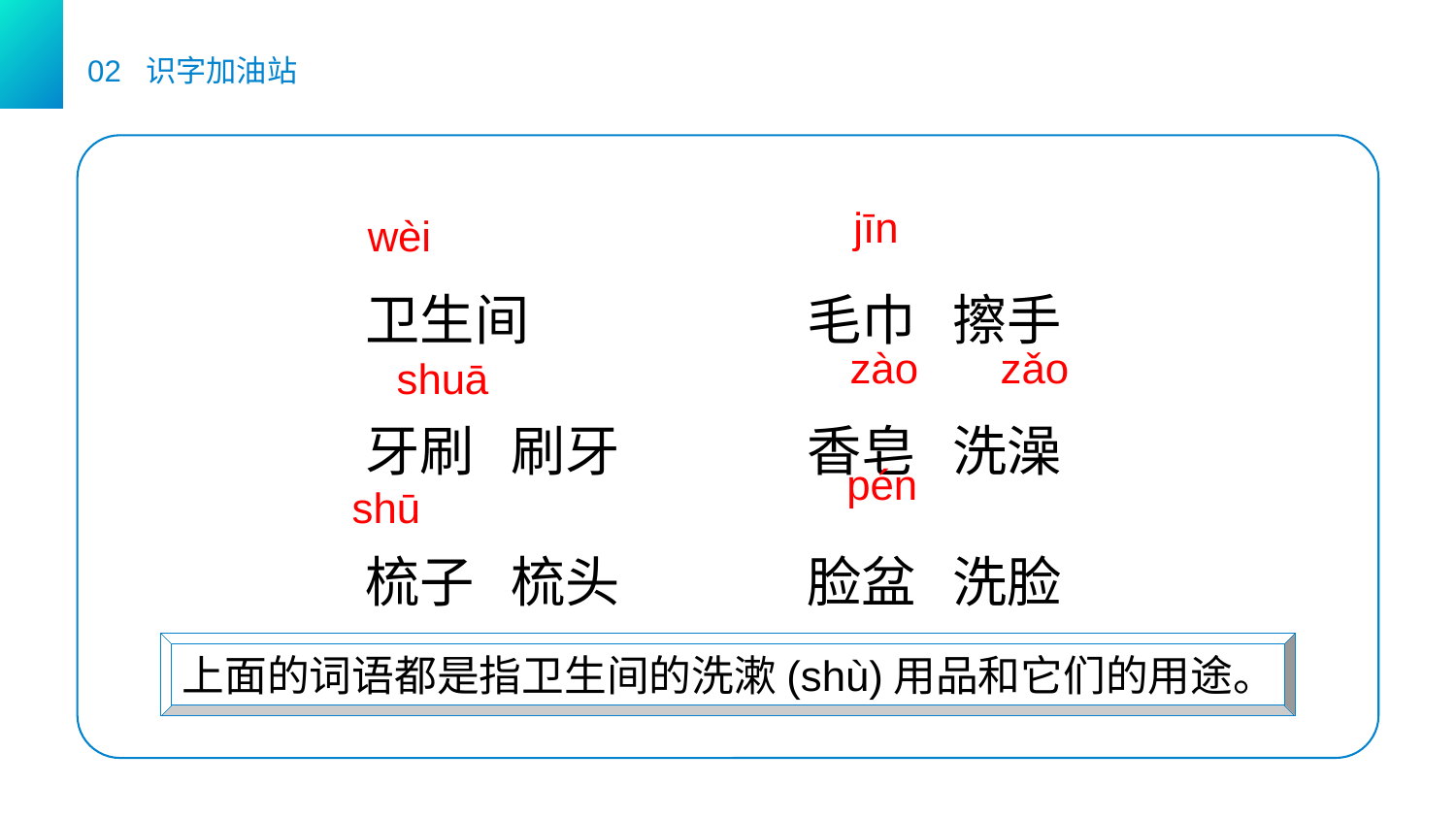

02  识字加油站
jīn
wèi
卫生间
牙刷   刷牙
梳子   梳头
毛巾   擦手
香皂   洗澡
脸盆   洗脸
zào
zǎo
shuā
pén
shū
上面的词语都是指卫生间的洗漱(shù)用品和它们的用途。